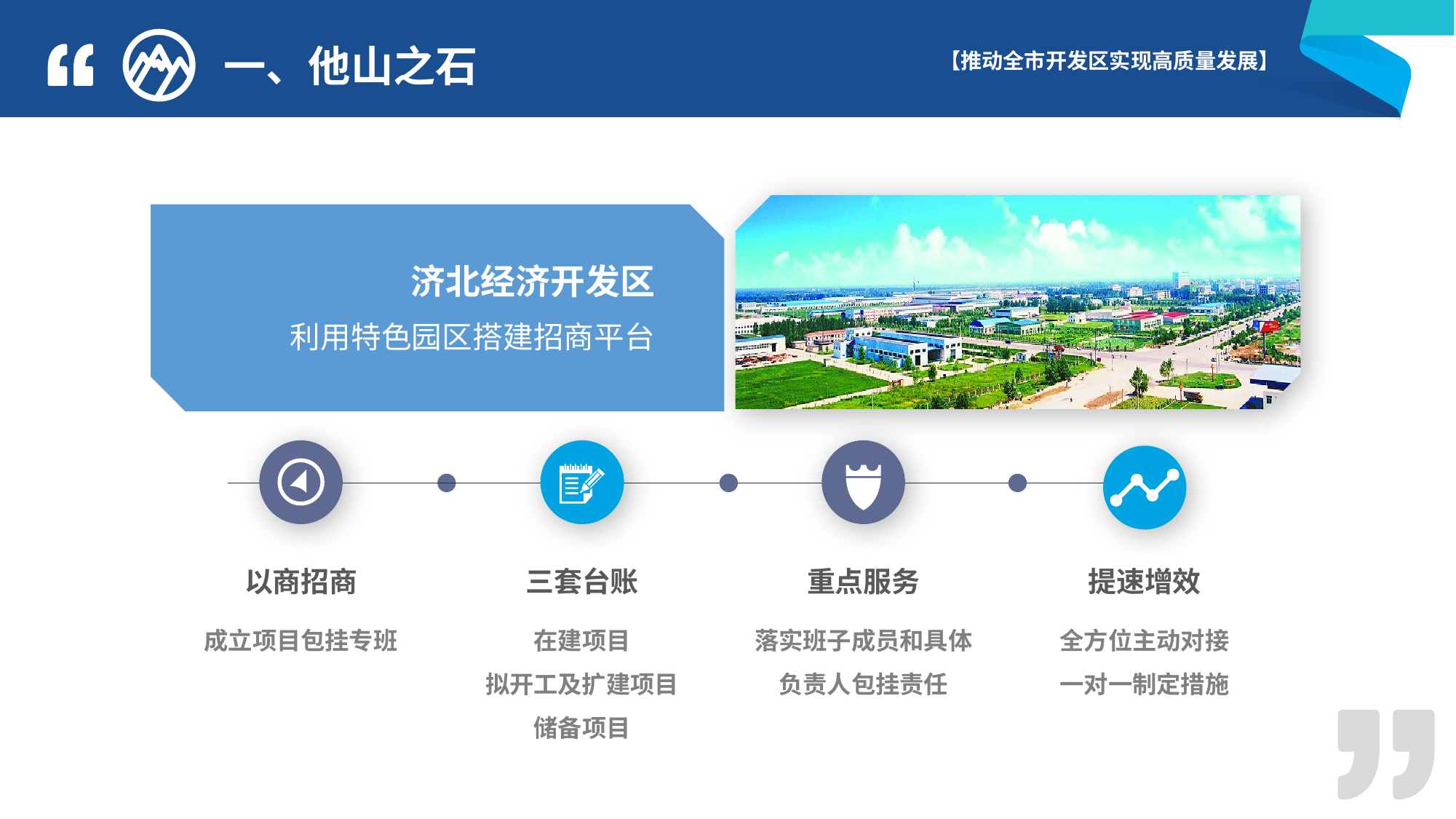

一、他山之石

济北经济开发区
利用特色园区搭建招商平台

以商招商
三套台账
重点服务
提速增效
成立项目包挂专班
在建项目
拟开工及扩建项目
储备项目
落实班子成员和具体负责人包挂责任
全方位主动对接
一对一制定措施